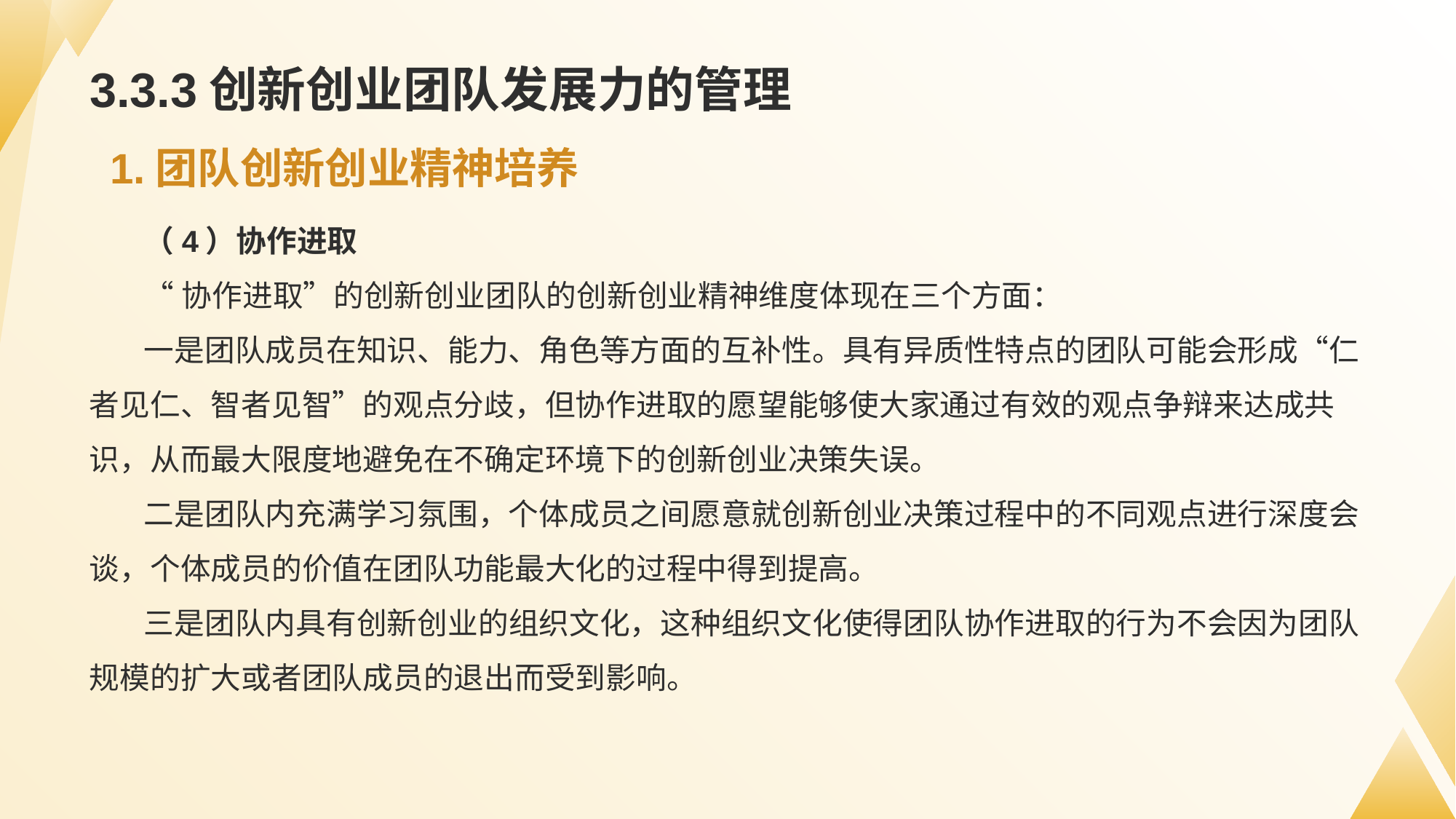

# 3.3.3创新创业团队发展力的管理
1.团队创新创业精神培养
（4）协作进取
“协作进取”的创新创业团队的创新创业精神维度体现在三个方面：
一是团队成员在知识、能力、角色等方面的互补性。具有异质性特点的团队可能会形成“仁者见仁、智者见智”的观点分歧，但协作进取的愿望能够使大家通过有效的观点争辩来达成共识，从而最大限度地避免在不确定环境下的创新创业决策失误。
二是团队内充满学习氛围，个体成员之间愿意就创新创业决策过程中的不同观点进行深度会谈，个体成员的价值在团队功能最大化的过程中得到提高。
三是团队内具有创新创业的组织文化，这种组织文化使得团队协作进取的行为不会因为团队规模的扩大或者团队成员的退出而受到影响。